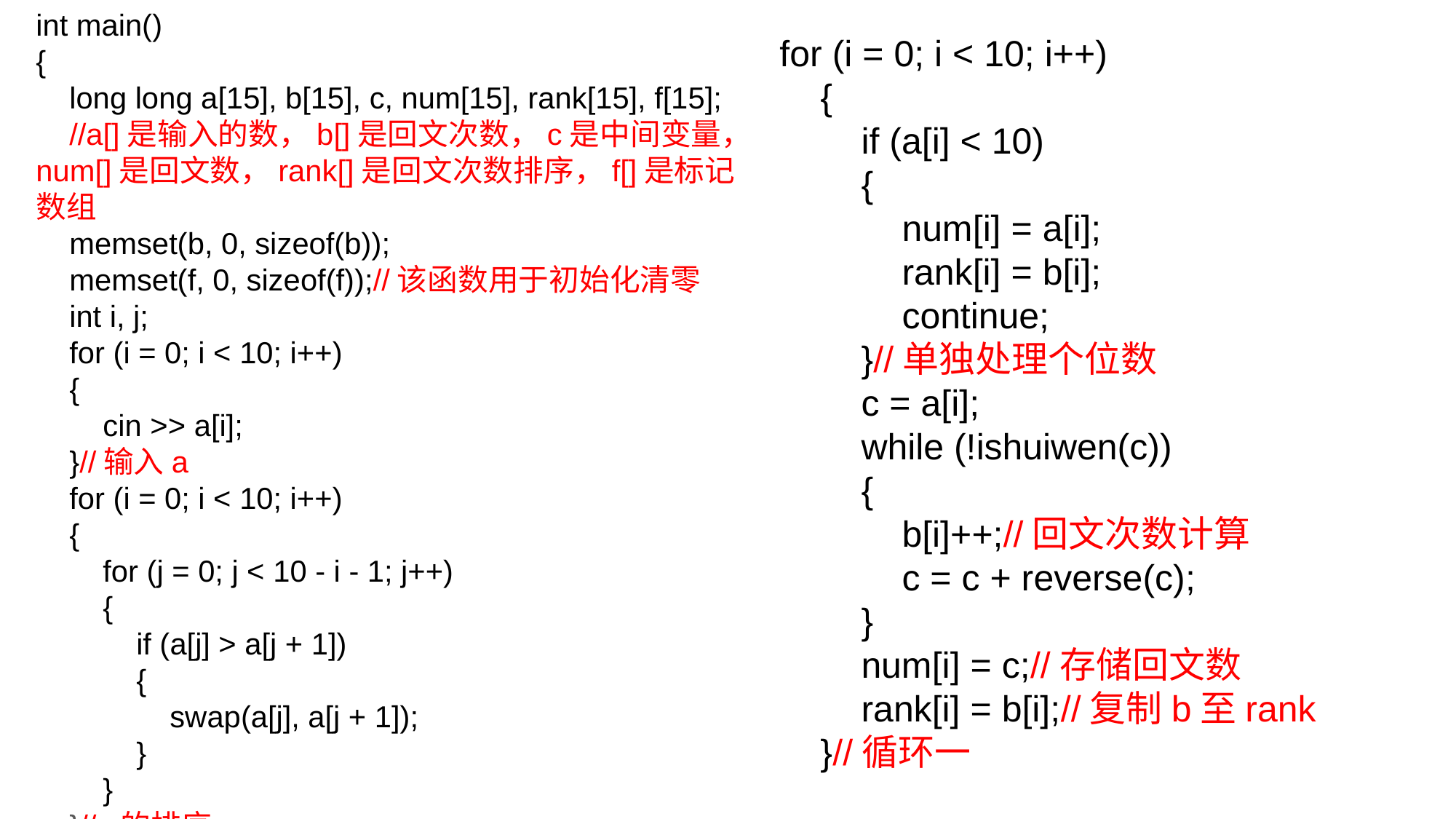

int main()
{
    long long a[15], b[15], c, num[15], rank[15], f[15];
    //a[]是输入的数，b[]是回文次数，c是中间变量，num[]是回文数，rank[]是回文次数排序，f[]是标记数组
    memset(b, 0, sizeof(b));
    memset(f, 0, sizeof(f));//该函数用于初始化清零
    int i, j;
    for (i = 0; i < 10; i++)
    {
        cin >> a[i];
    }//输入a
    for (i = 0; i < 10; i++)
    {
        for (j = 0; j < 10 - i - 1; j++)
        {
            if (a[j] > a[j + 1])
            {
                swap(a[j], a[j + 1]);
            }
        }
    }//a的排序
for (i = 0; i < 10; i++)
    {
        if (a[i] < 10)
        {
            num[i] = a[i];
            rank[i] = b[i];
            continue;
        }//单独处理个位数
        c = a[i];
        while (!ishuiwen(c))
        {
            b[i]++;//回文次数计算
            c = c + reverse(c);
        }
        num[i] = c;//存储回文数
        rank[i] = b[i];//复制b至rank
    }//循环一